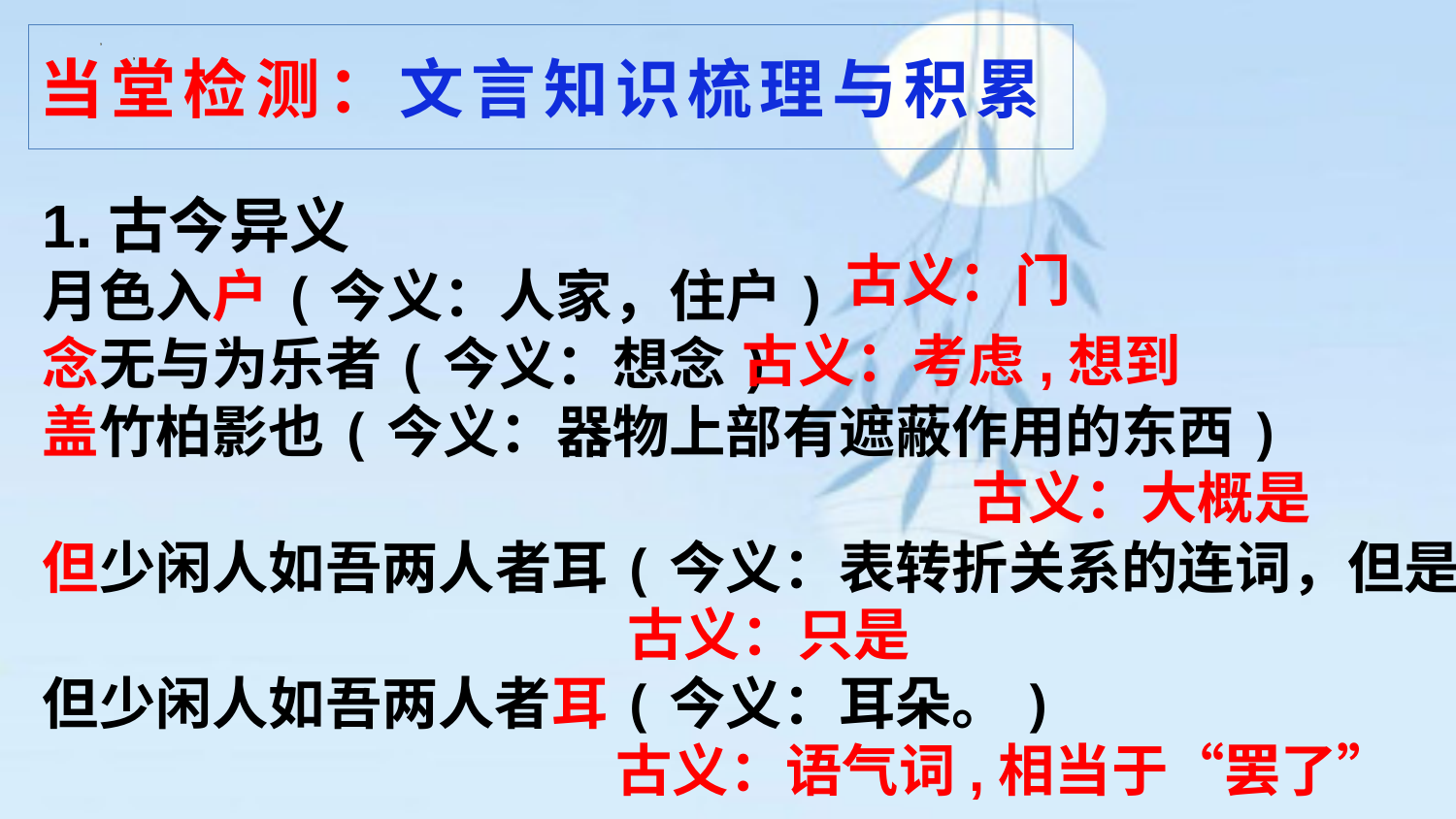

当堂检测：文言知识梳理与积累
1.古今异义
月色入户(今义：人家，住户)
念无与为乐者(今义：想念)
盖竹柏影也(今义：器物上部有遮蔽作用的东西)

但少闲人如吾两人者耳(今义：表转折关系的连词，但是)

但少闲人如吾两人者耳(今义：耳朵。)

古义：门
古义：考虑,想到
古义：大概是
古义：只是
古义：语气词,相当于“罢了”